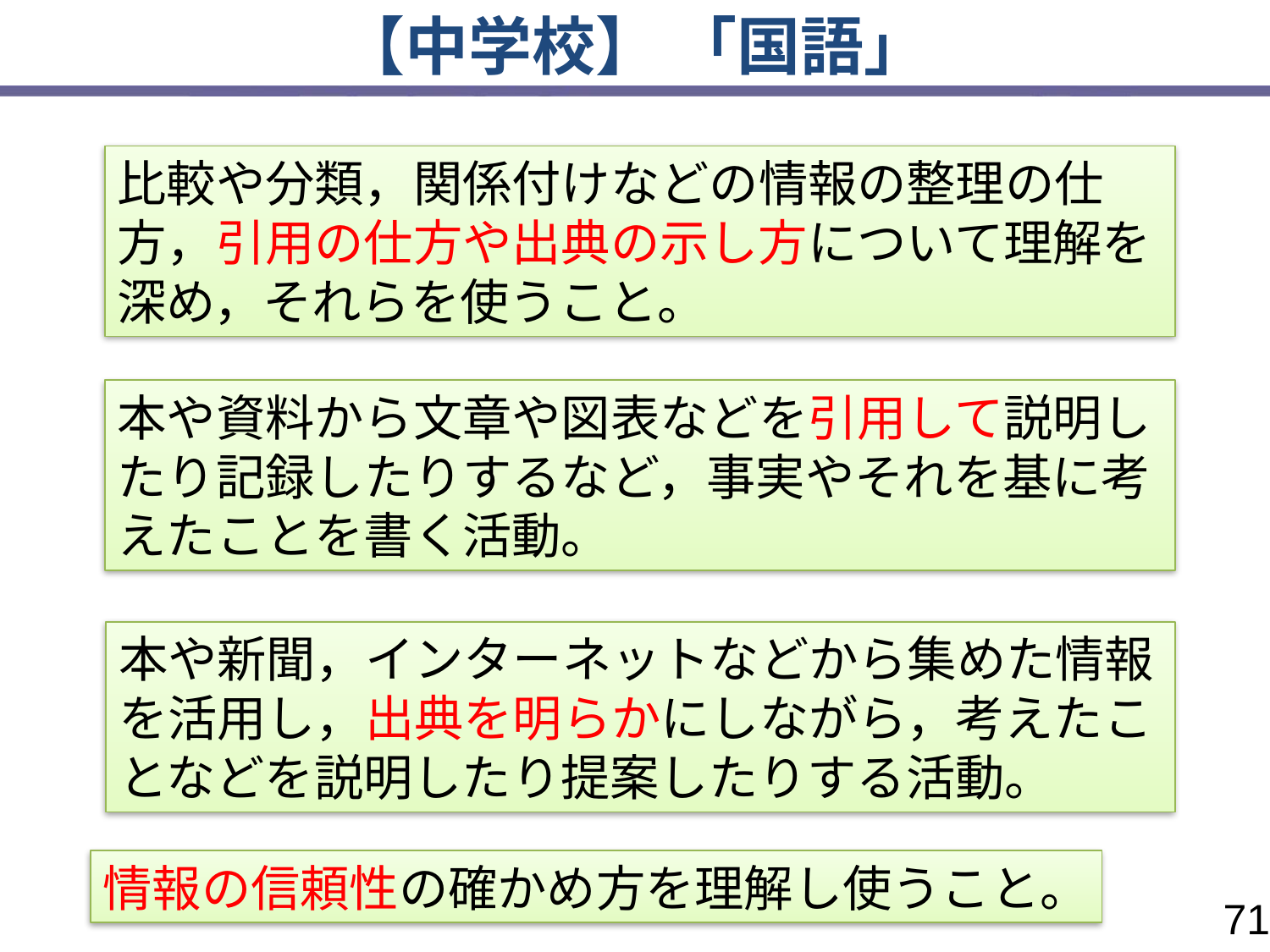

【中学校】 「国語」
比較や分類，関係付けなどの情報の整理の仕方，引用の仕方や出典の示し方について理解を深め，それらを使うこと。
本や資料から文章や図表などを引用して説明したり記録したりするなど，事実やそれを基に考えたことを書く活動。
本や新聞，インターネットなどから集めた情報を活用し，出典を明らかにしながら，考えたことなどを説明したり提案したりする活動。
情報の信頼性の確かめ方を理解し使うこと。
71